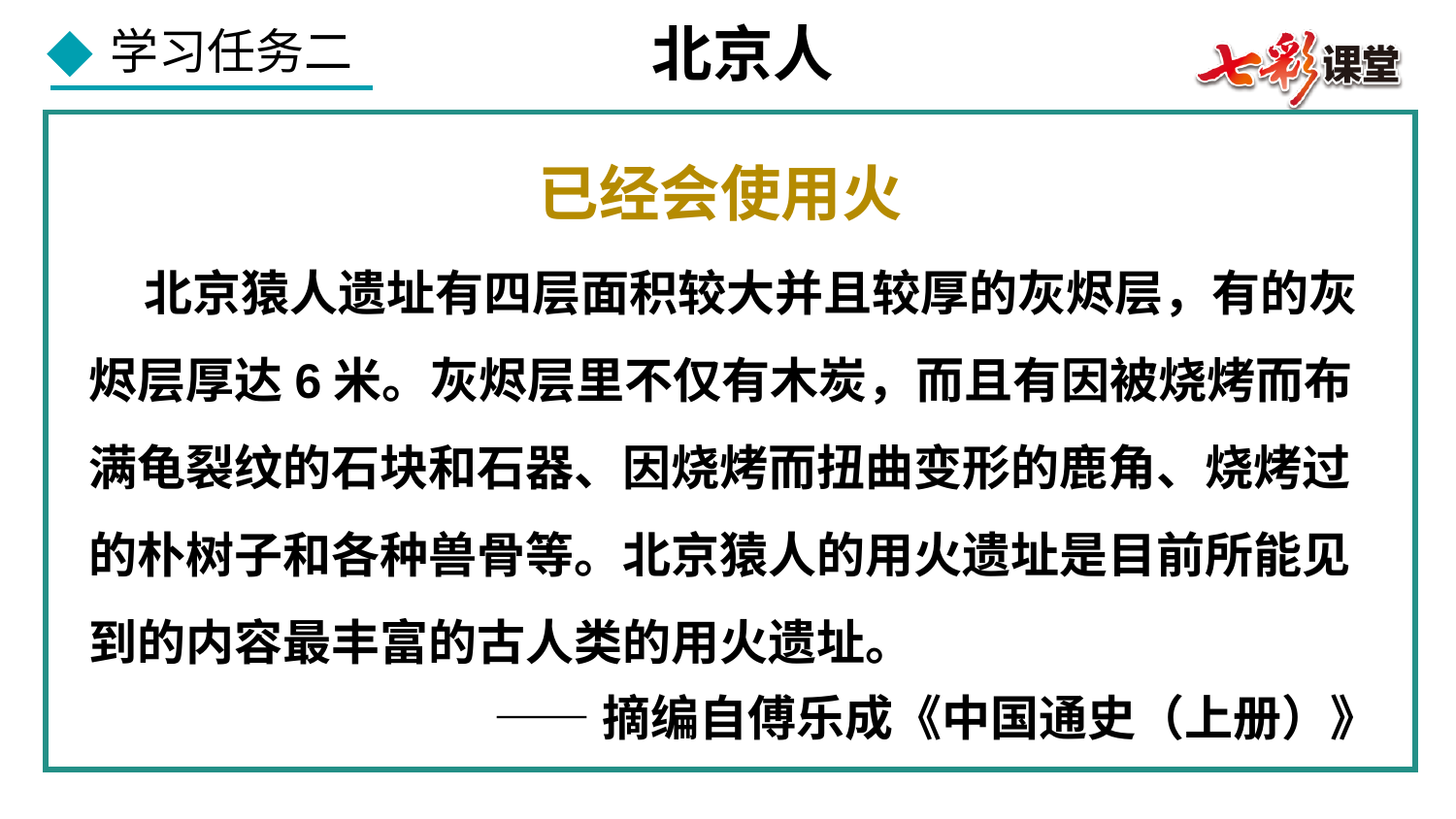

北京人
已经会使用火
    北京猿人遗址有四层面积较大并且较厚的灰烬层，有的灰烬层厚达6米。灰烬层里不仅有木炭，而且有因被烧烤而布满龟裂纹的石块和石器、因烧烤而扭曲变形的鹿角、烧烤过的朴树子和各种兽骨等。北京猿人的用火遗址是目前所能见到的内容最丰富的古人类的用火遗址。
——摘编自傅乐成《中国通史（上册）》